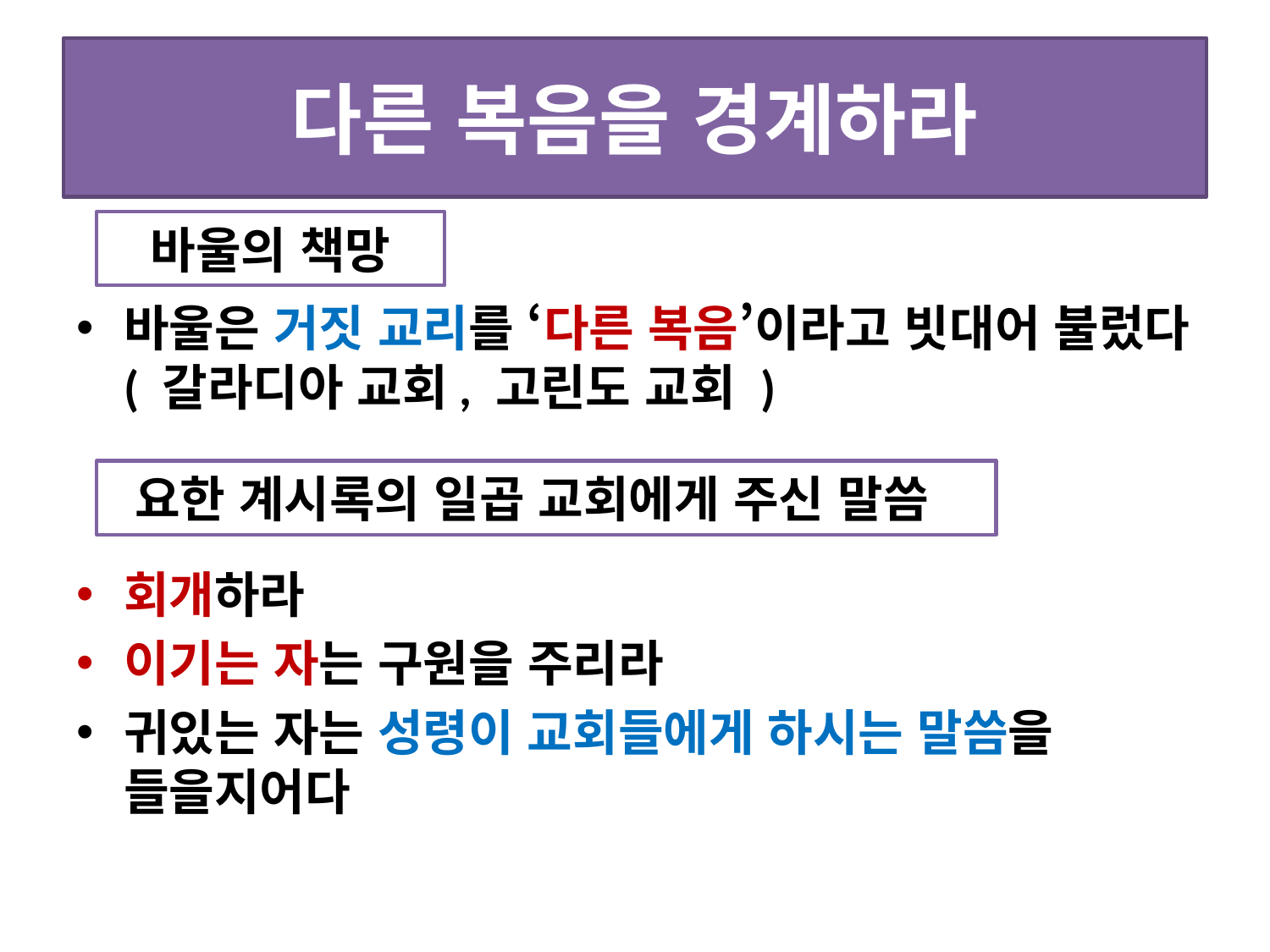

# 다른 복음을 경계하라
바울의 책망

바울은 거짓 교리를 ‘다른 복음’이라고 빗대어 불렀다 ( 갈라디아 교회, 고린도 교회 )

회개하라
이기는 자는 구원을 주리라
귀있는 자는 성령이 교회들에게 하시는 말씀을 들을지어다
 요한 계시록의 일곱 교회에게 주신 말씀